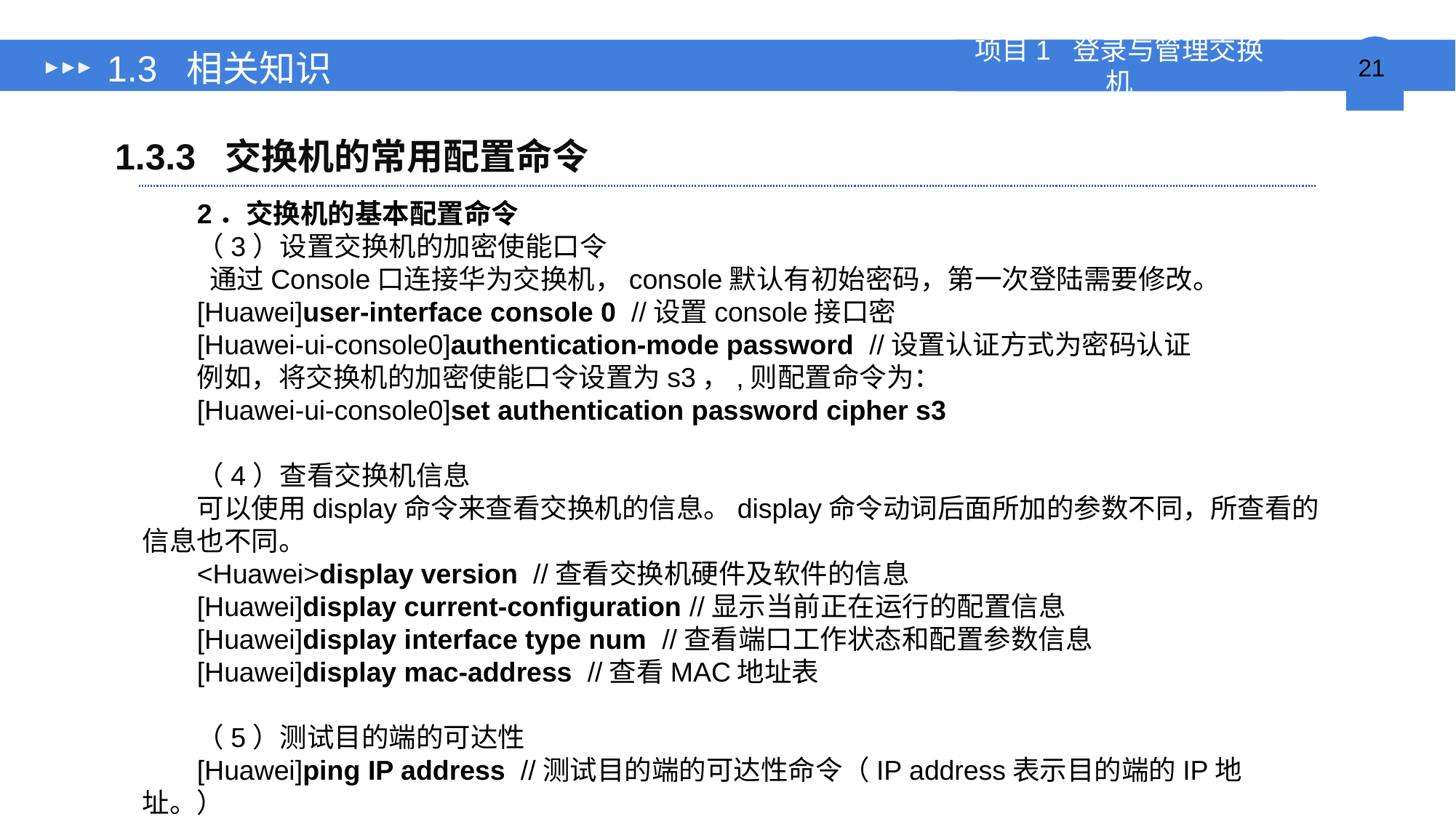

# 1.3  相关知识
1.3.3  交换机的常用配置命令

2．交换机的基本配置命令
（3）设置交换机的加密使能口令
 通过Console口连接华为交换机，console默认有初始密码，第一次登陆需要修改。
[Huawei]user-interface console 0  //设置console接口密
[Huawei-ui-console0]authentication-mode password  //设置认证方式为密码认证
例如，将交换机的加密使能口令设置为s3，,则配置命令为：
[Huawei-ui-console0]set authentication password cipher s3

（4）查看交换机信息
可以使用display命令来查看交换机的信息。display命令动词后面所加的参数不同，所查看的信息也不同。
<Huawei>display version  //查看交换机硬件及软件的信息
[Huawei]display current-configuration //显示当前正在运行的配置信息
[Huawei]display interface type num  //查看端口工作状态和配置参数信息
[Huawei]display mac-address  //查看MAC地址表

（5）测试目的端的可达性
[Huawei]ping IP address  //测试目的端的可达性命令（IP address表示目的端的IP地址。）